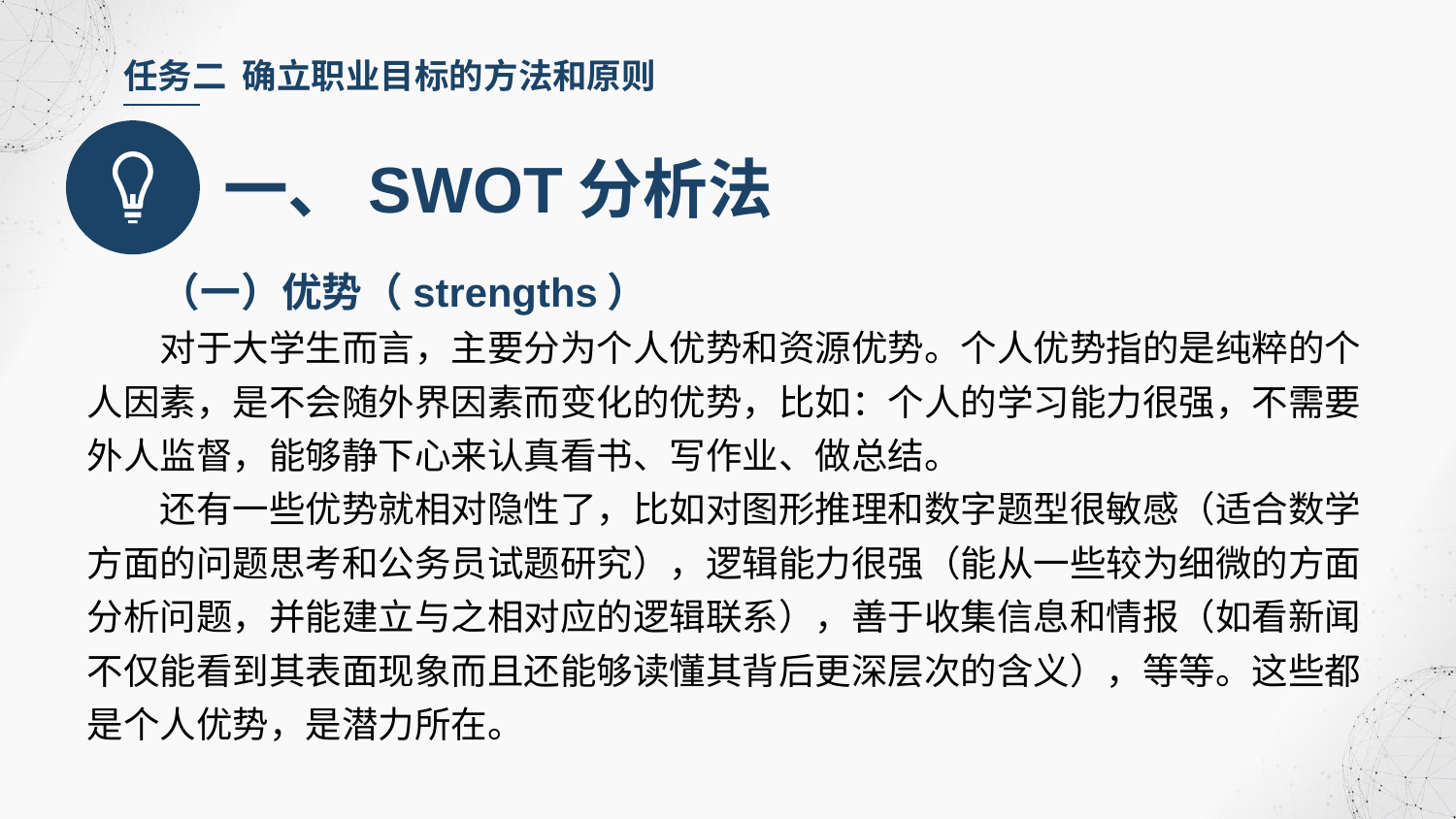

任务二  确立职业目标的方法和原则

一、SWOT分析法
（一）优势（strengths）
对于大学生而言，主要分为个人优势和资源优势。个人优势指的是纯粹的个人因素，是不会随外界因素而变化的优势，比如：个人的学习能力很强，不需要外人监督，能够静下心来认真看书、写作业、做总结。
还有一些优势就相对隐性了，比如对图形推理和数字题型很敏感（适合数学方面的问题思考和公务员试题研究），逻辑能力很强（能从一些较为细微的方面分析问题，并能建立与之相对应的逻辑联系），善于收集信息和情报（如看新闻不仅能看到其表面现象而且还能够读懂其背后更深层次的含义），等等。这些都是个人优势，是潜力所在。